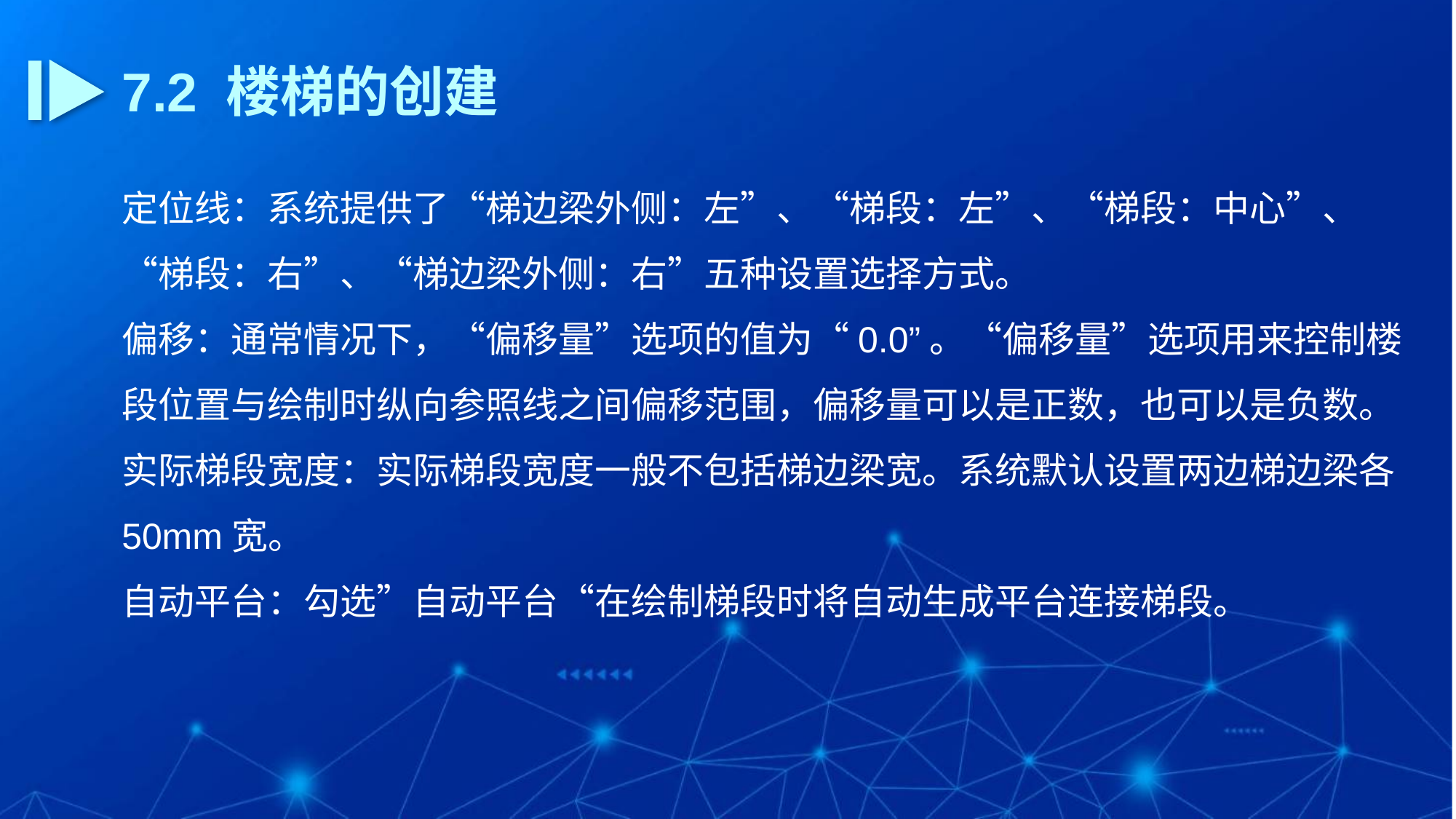

7.2 楼梯的创建

定位线：系统提供了“梯边梁外侧：左”、“梯段：左”、“梯段：中心”、“梯段：右”、“梯边梁外侧：右”五种设置选择方式。
偏移：通常情况下，“偏移量”选项的值为“0.0”。“偏移量”选项用来控制楼段位置与绘制时纵向参照线之间偏移范围，偏移量可以是正数，也可以是负数。
实际梯段宽度：实际梯段宽度一般不包括梯边梁宽。系统默认设置两边梯边梁各50mm宽。
自动平台：勾选”自动平台“在绘制梯段时将自动生成平台连接梯段。